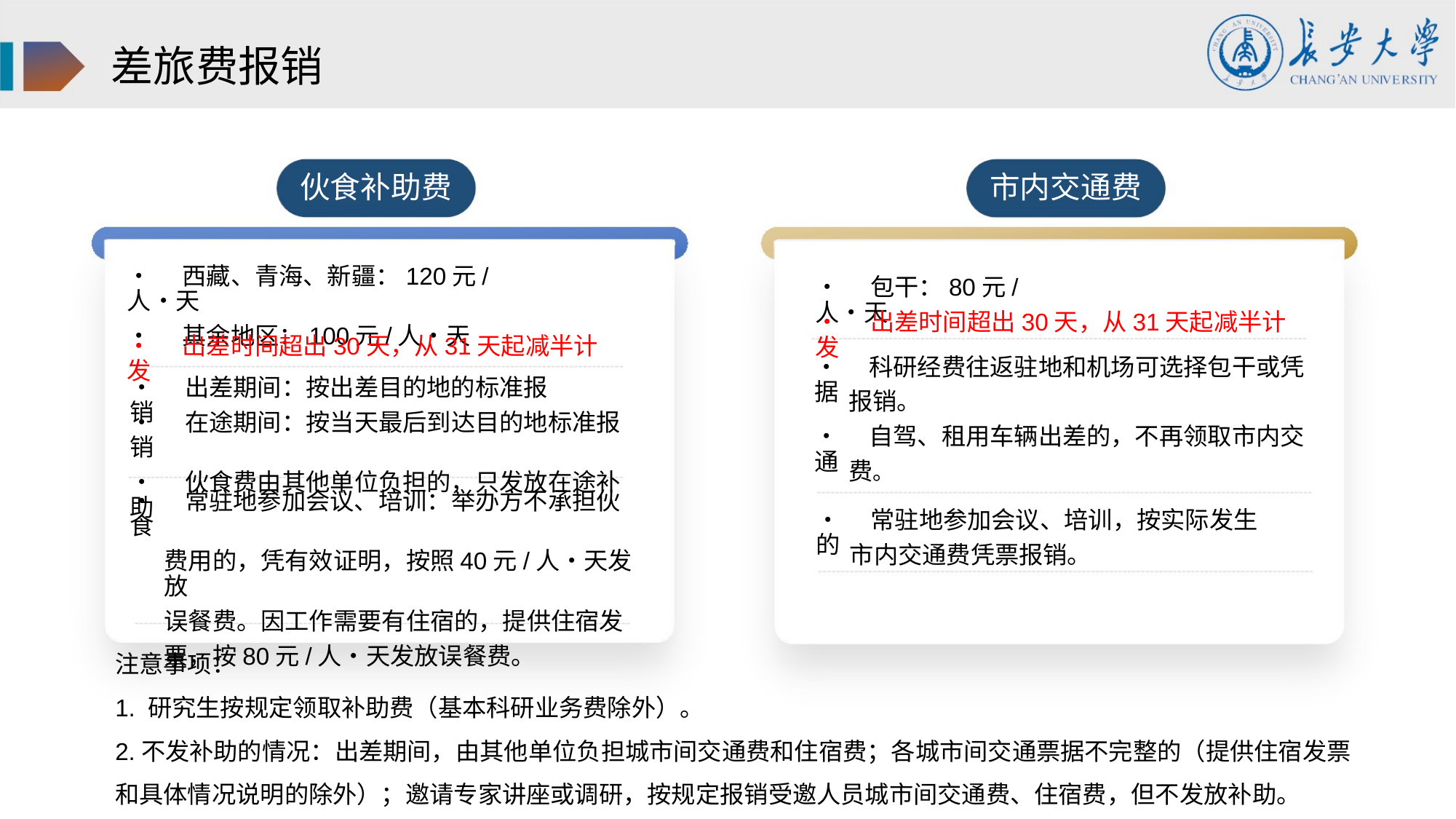

差旅费报销
伙食补助费
市内交通费
• 西藏、青海、新疆：120元/人•天
• 其余地区：100元/人•天
• 包干：80元/人•天
• 出差时间超出30天，从31天起减半计发
• 出差时间超出30天，从31天起减半计发
• 科研经费往返驻地和机场可选择包干或凭据
• 出差期间：按出差目的地的标准报销
报销。
• 在途期间：按当天最后到达目的地标准报销
• 伙食费由其他单位负担的，只发放在途补助
• 自驾、租用车辆出差的，不再领取市内交通
费。
• 常驻地参加会议、培训：举办方不承担伙食
费用的，凭有效证明，按照40元/人•天发放
误餐费。因工作需要有住宿的，提供住宿发
票，按80元/人•天发放误餐费。
• 常驻地参加会议、培训，按实际发生的
市内交通费凭票报销。
注意事项：
1. 研究生按规定领取补助费（基本科研业务费除外）。
2.不发补助的情况：出差期间，由其他单位负担城市间交通费和住宿费；各城市间交通票据不完整的（提供住宿发票
和具体情况说明的除外）；邀请专家讲座或调研，按规定报销受邀人员城市间交通费、住宿费，但不发放补助。